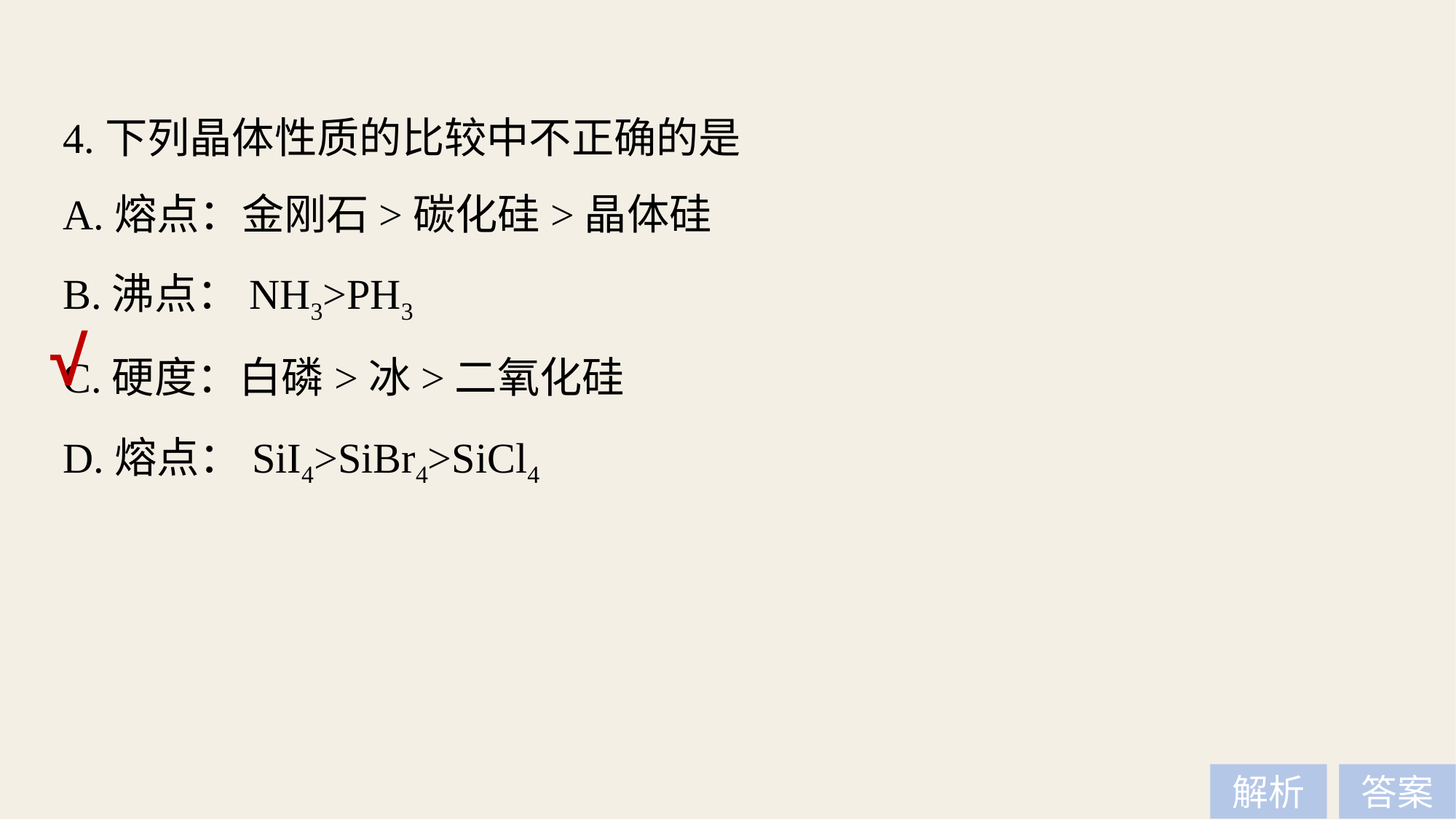

4.下列晶体性质的比较中不正确的是
A.熔点：金刚石>碳化硅>晶体硅
B.沸点：NH3>PH3
C.硬度：白磷>冰>二氧化硅
D.熔点：SiI4>SiBr4>SiCl4
√
解析
答案